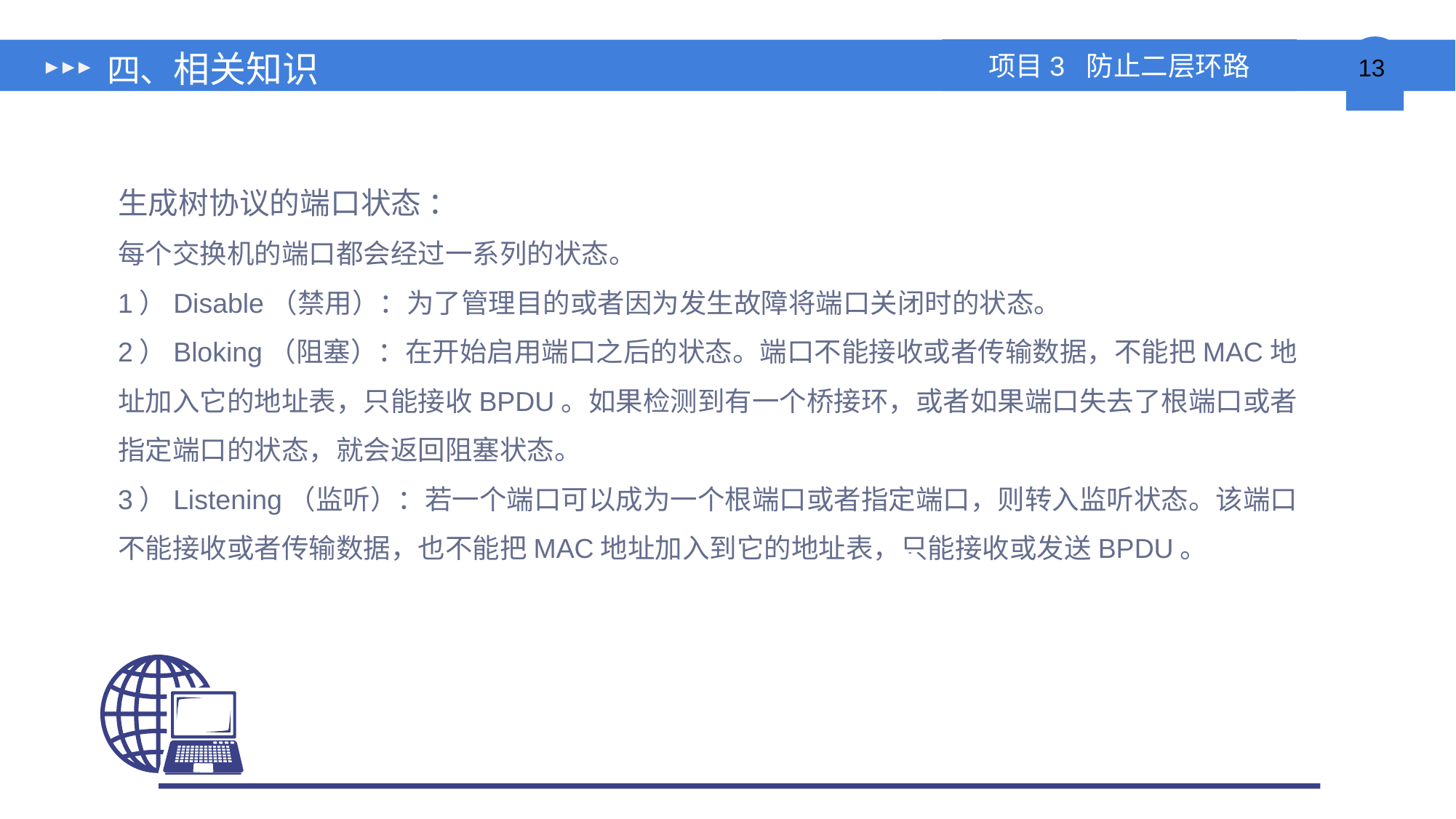

# 四、相关知识
生成树协议的端口状态 ：
每个交换机的端口都会经过一系列的状态。
1）Disable（禁用）：为了管理目的或者因为发生故障将端口关闭时的状态。
2）Bloking（阻塞）：在开始启用端口之后的状态。端口不能接收或者传输数据，不能把MAC地址加入它的地址表，只能接收BPDU。如果检测到有一个桥接环，或者如果端口失去了根端口或者指定端口的状态，就会返回阻塞状态。
3）Listening（监听）：若一个端口可以成为一个根端口或者指定端口，则转入监听状态。该端口不能接收或者传输数据，也不能把MAC地址加入到它的地址表，只能接收或发送BPDU。

2